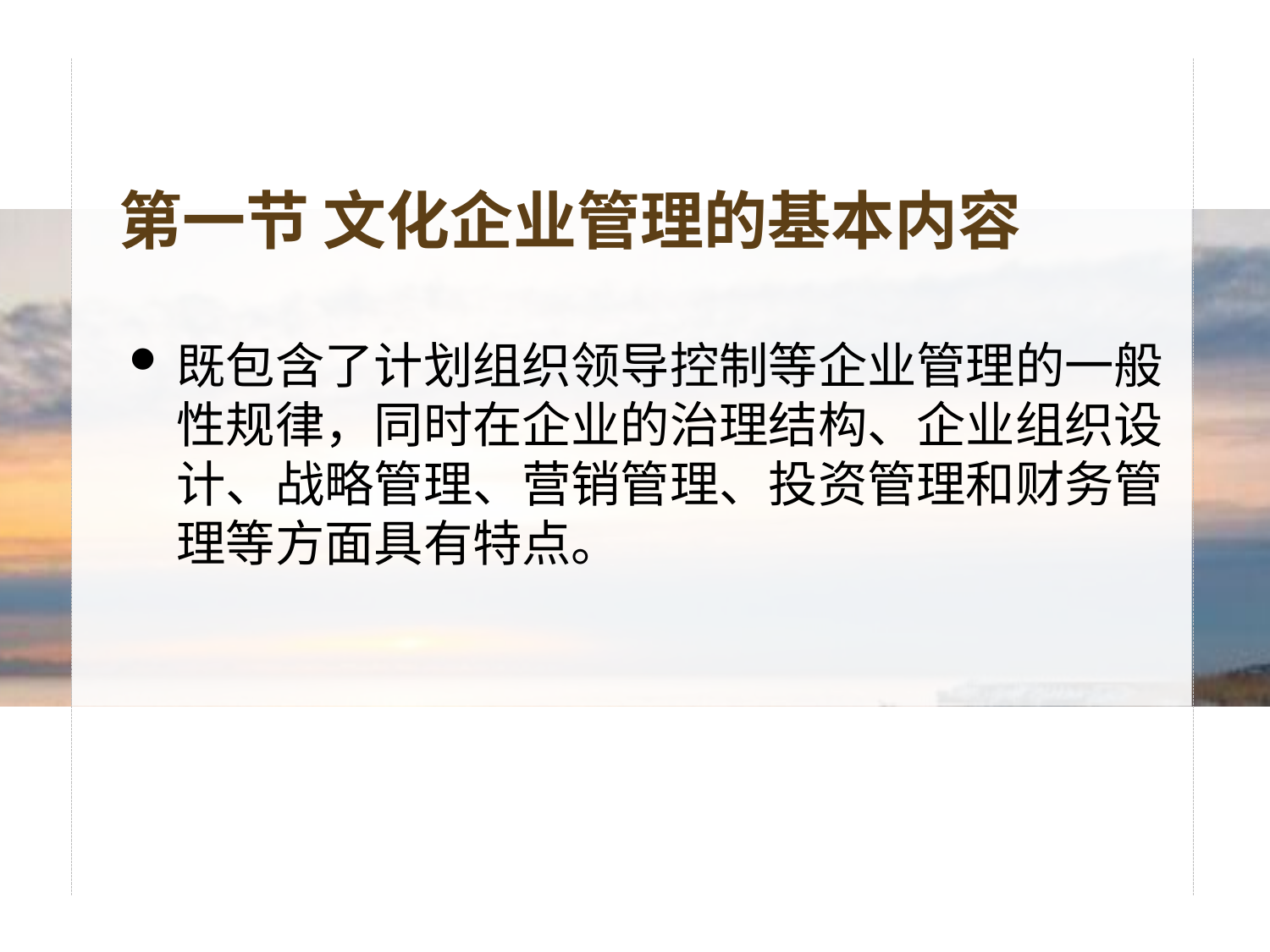

第一节 文化企业管理的基本内容
既包含了计划组织领导控制等企业管理的一般性规律，同时在企业的治理结构、企业组织设计、战略管理、营销管理、投资管理和财务管理等方面具有特点。